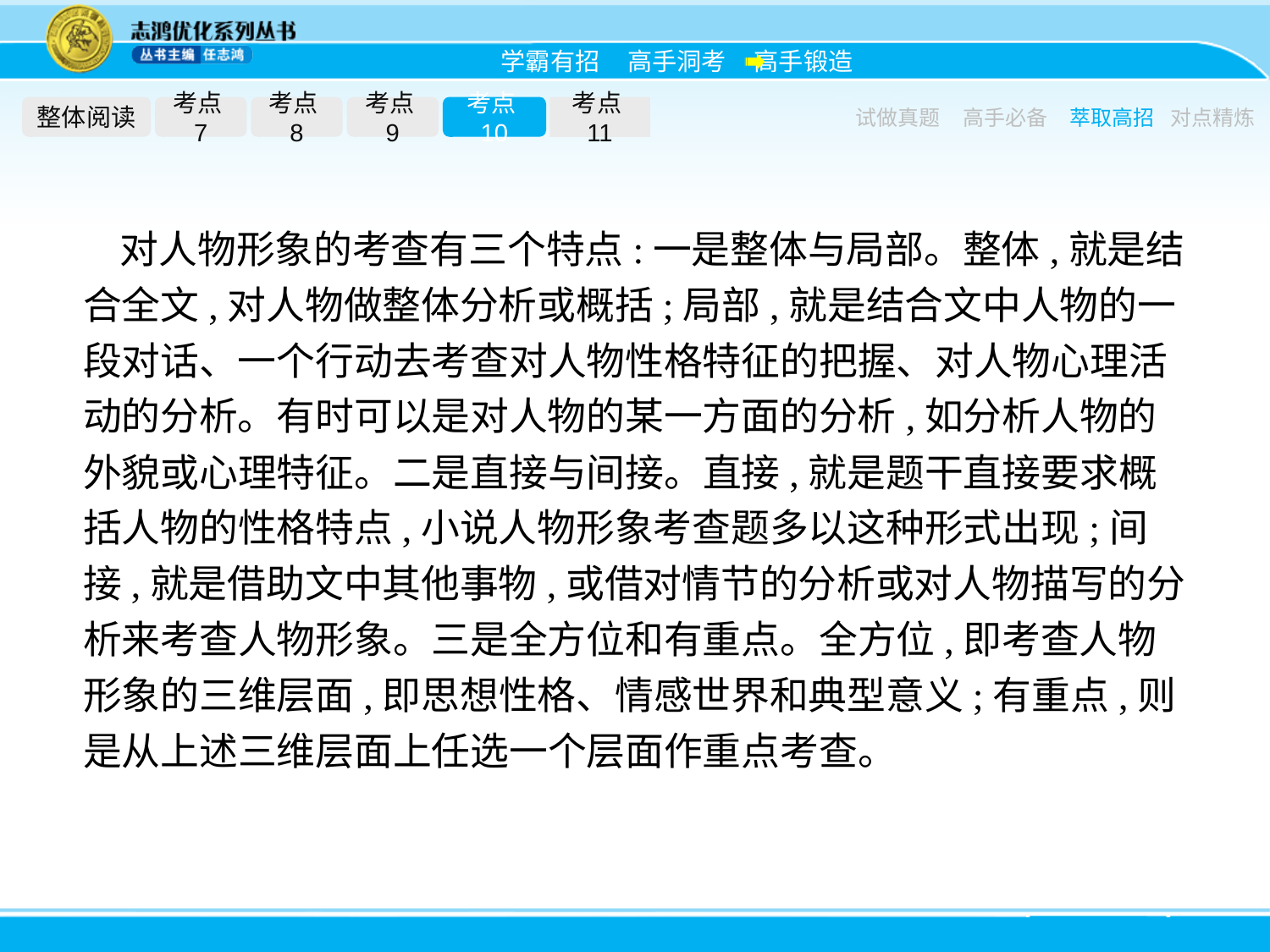

整体阅读
考点7
考点8
考点9
考点10
考点11
试做真题
高手必备
萃取高招
对点精炼
对人物形象的考查有三个特点:一是整体与局部。整体,就是结合全文,对人物做整体分析或概括;局部,就是结合文中人物的一段对话、一个行动去考查对人物性格特征的把握、对人物心理活动的分析。有时可以是对人物的某一方面的分析,如分析人物的外貌或心理特征。二是直接与间接。直接,就是题干直接要求概括人物的性格特点,小说人物形象考查题多以这种形式出现;间接,就是借助文中其他事物,或借对情节的分析或对人物描写的分析来考查人物形象。三是全方位和有重点。全方位,即考查人物形象的三维层面,即思想性格、情感世界和典型意义;有重点,则是从上述三维层面上任选一个层面作重点考查。